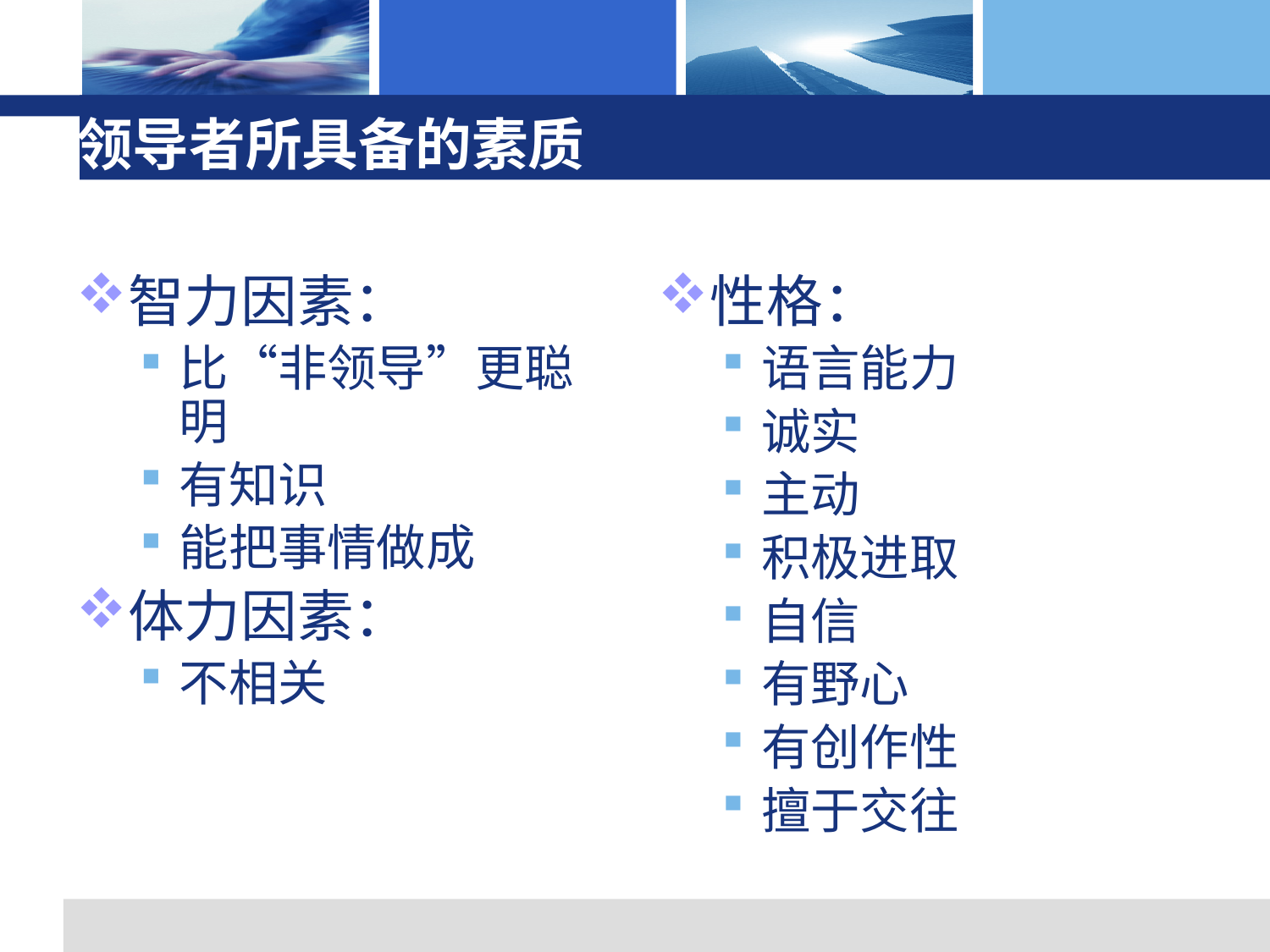

# 领导者所具备的素质
智力因素：
比“非领导”更聪明
有知识
能把事情做成
体力因素：
不相关
性格：
语言能力
诚实
主动
积极进取
自信
有野心
有创作性
擅于交往